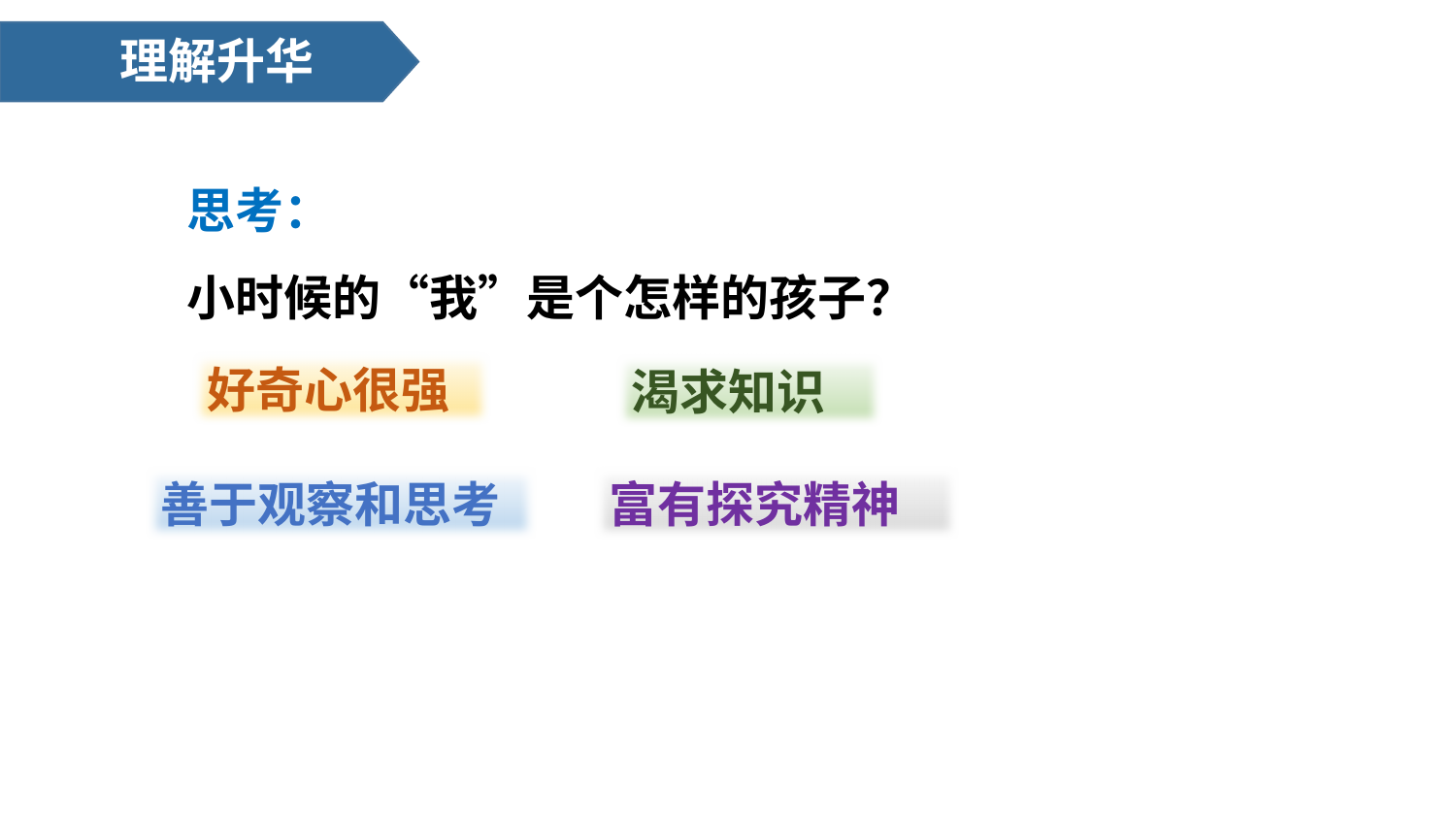

理解升华
思考：
小时候的“我”是个怎样的孩子？

好奇心很强
渴求知识
善于观察和思考
富有探究精神